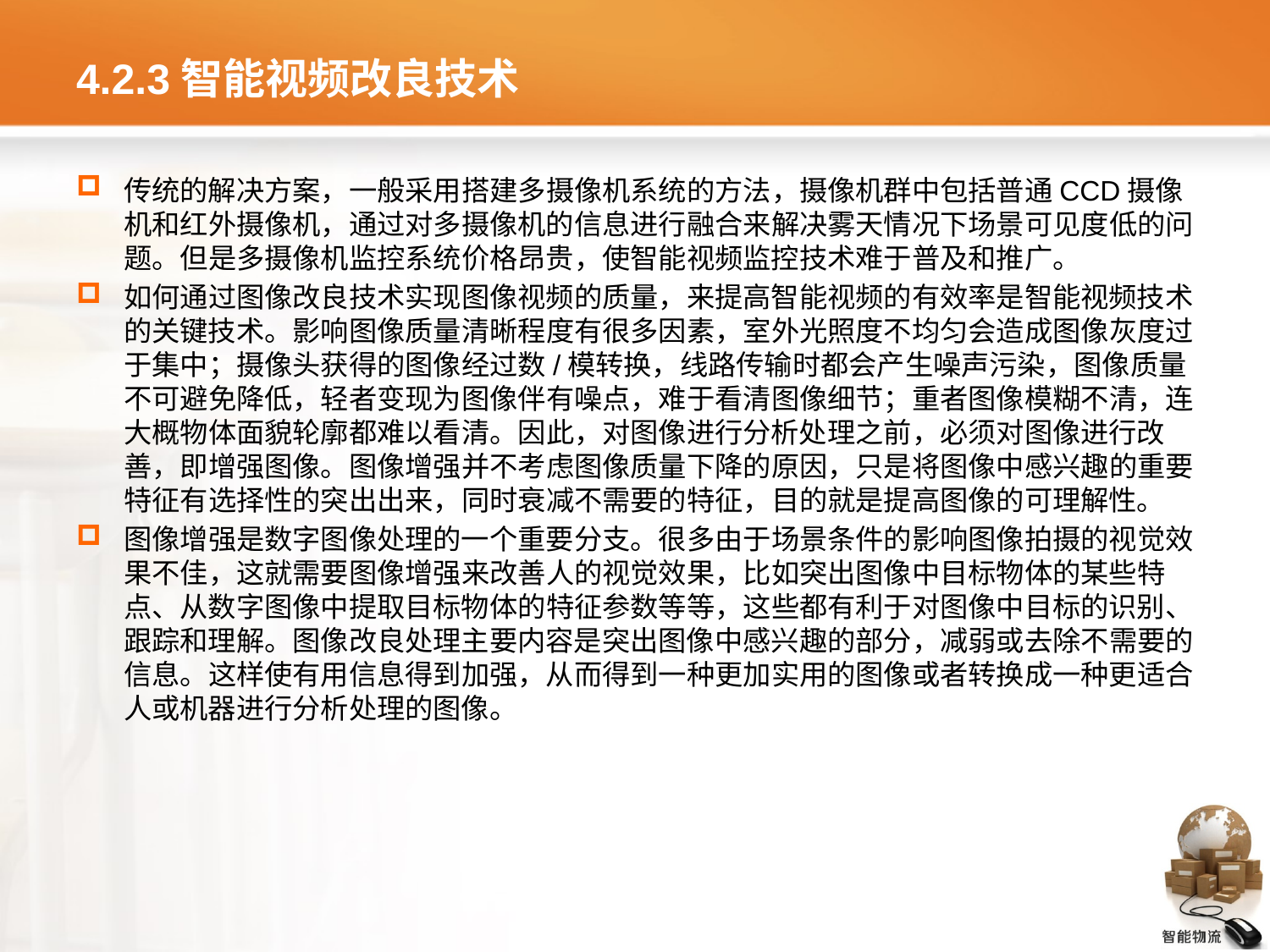

# 4.2.3智能视频改良技术
传统的解决方案，一般采用搭建多摄像机系统的方法，摄像机群中包括普通CCD摄像机和红外摄像机，通过对多摄像机的信息进行融合来解决雾天情况下场景可见度低的问题。但是多摄像机监控系统价格昂贵，使智能视频监控技术难于普及和推广。
如何通过图像改良技术实现图像视频的质量，来提高智能视频的有效率是智能视频技术的关键技术。影响图像质量清晰程度有很多因素，室外光照度不均匀会造成图像灰度过于集中；摄像头获得的图像经过数/模转换，线路传输时都会产生噪声污染，图像质量不可避免降低，轻者变现为图像伴有噪点，难于看清图像细节；重者图像模糊不清，连大概物体面貌轮廓都难以看清。因此，对图像进行分析处理之前，必须对图像进行改善，即增强图像。图像增强并不考虑图像质量下降的原因，只是将图像中感兴趣的重要特征有选择性的突出出来，同时衰减不需要的特征，目的就是提高图像的可理解性。
图像增强是数字图像处理的一个重要分支。很多由于场景条件的影响图像拍摄的视觉效果不佳，这就需要图像增强来改善人的视觉效果，比如突出图像中目标物体的某些特点、从数字图像中提取目标物体的特征参数等等，这些都有利于对图像中目标的识别、跟踪和理解。图像改良处理主要内容是突出图像中感兴趣的部分，减弱或去除不需要的信息。这样使有用信息得到加强，从而得到一种更加实用的图像或者转换成一种更适合人或机器进行分析处理的图像。